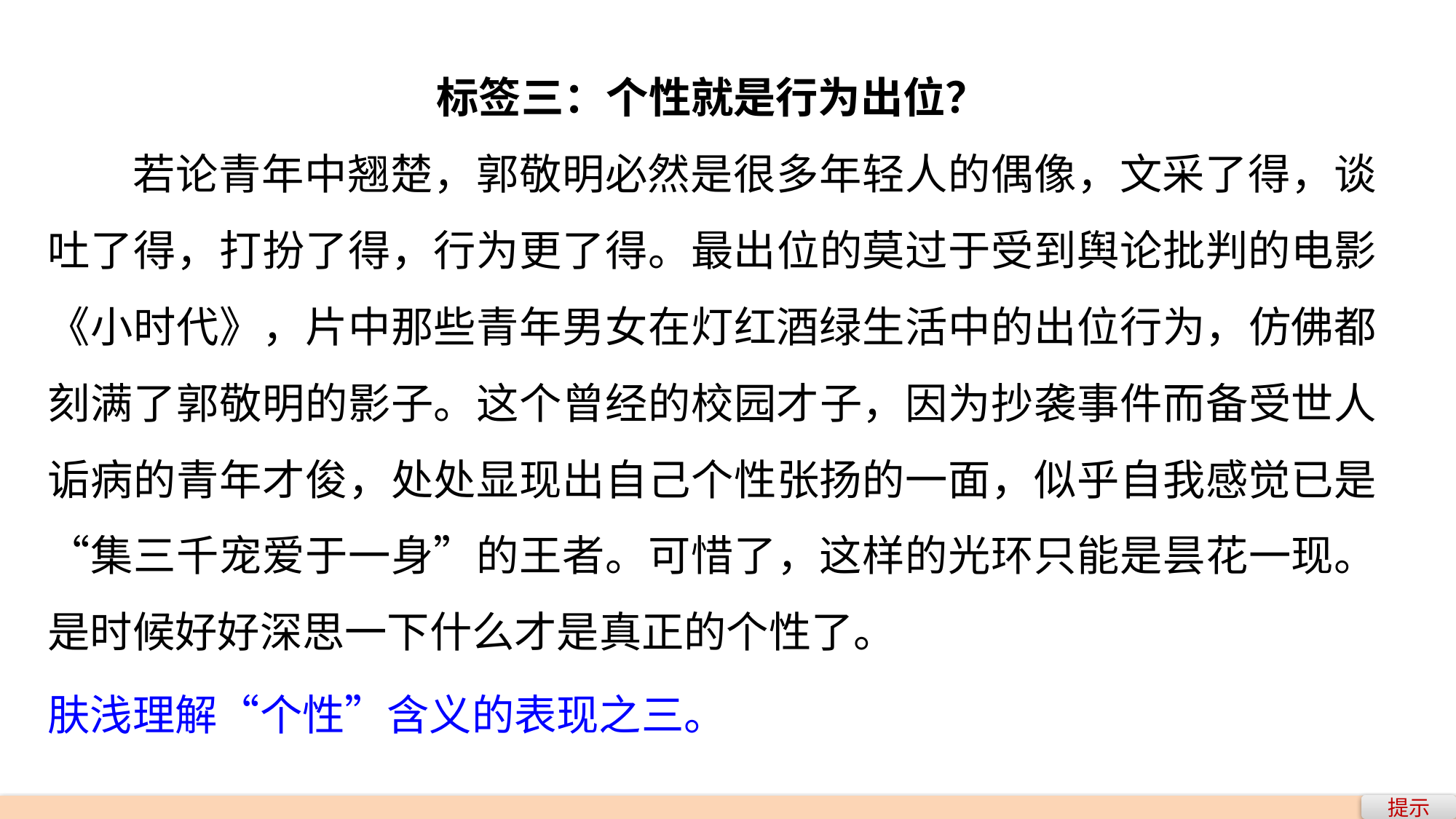

标签三：个性就是行为出位？
若论青年中翘楚，郭敬明必然是很多年轻人的偶像，文采了得，谈吐了得，打扮了得，行为更了得。最出位的莫过于受到舆论批判的电影《小时代》，片中那些青年男女在灯红酒绿生活中的出位行为，仿佛都刻满了郭敬明的影子。这个曾经的校园才子，因为抄袭事件而备受世人诟病的青年才俊，处处显现出自己个性张扬的一面，似乎自我感觉已是“集三千宠爱于一身”的王者。可惜了，这样的光环只能是昙花一现。是时候好好深思一下什么才是真正的个性了。
肤浅理解“个性”含义的表现之三。
提示